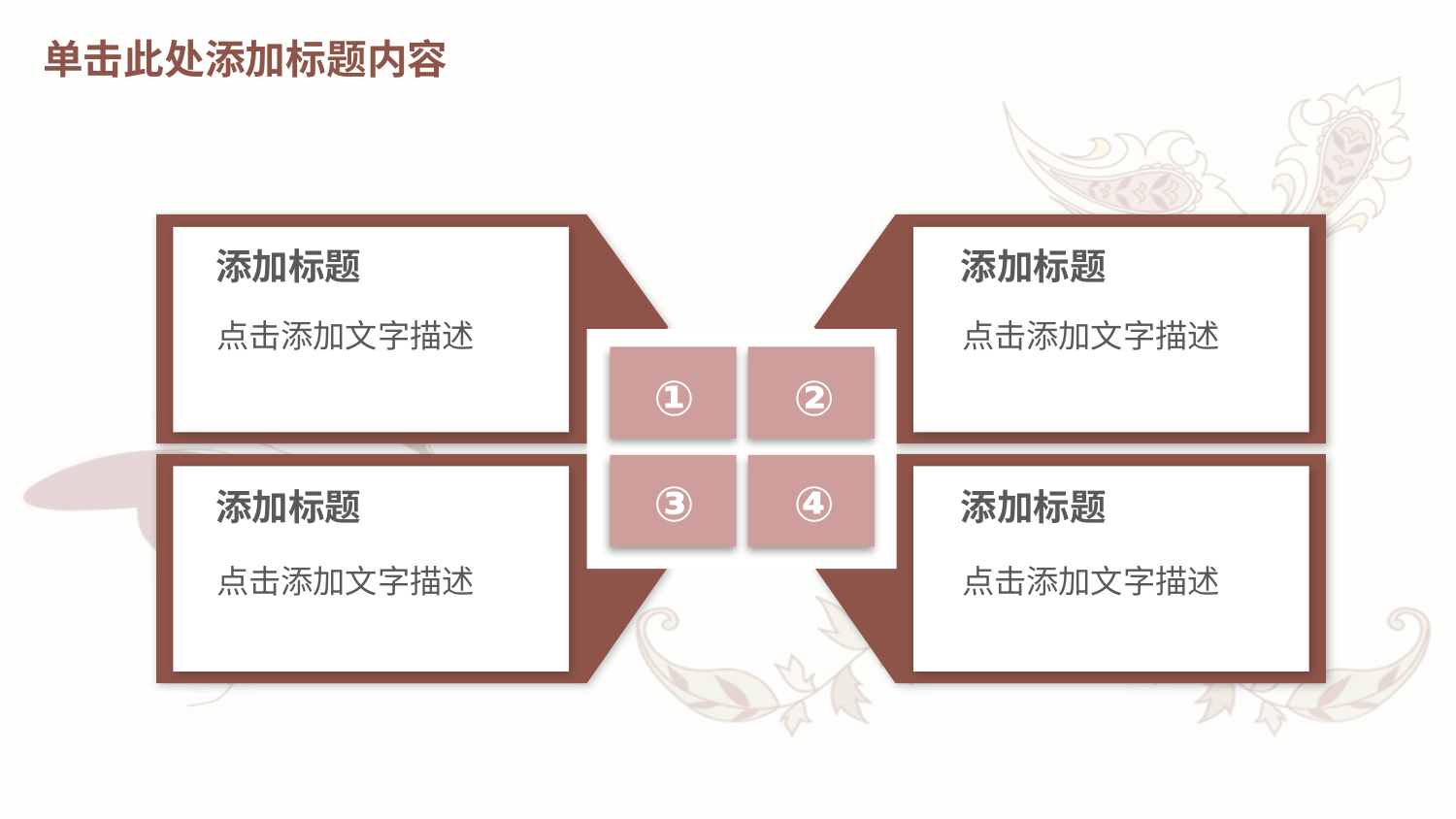

单击此处添加标题内容

添加标题
点击添加文字描述

添加标题
点击添加文字描述

①
②

③
④

添加标题
点击添加文字描述

添加标题
点击添加文字描述